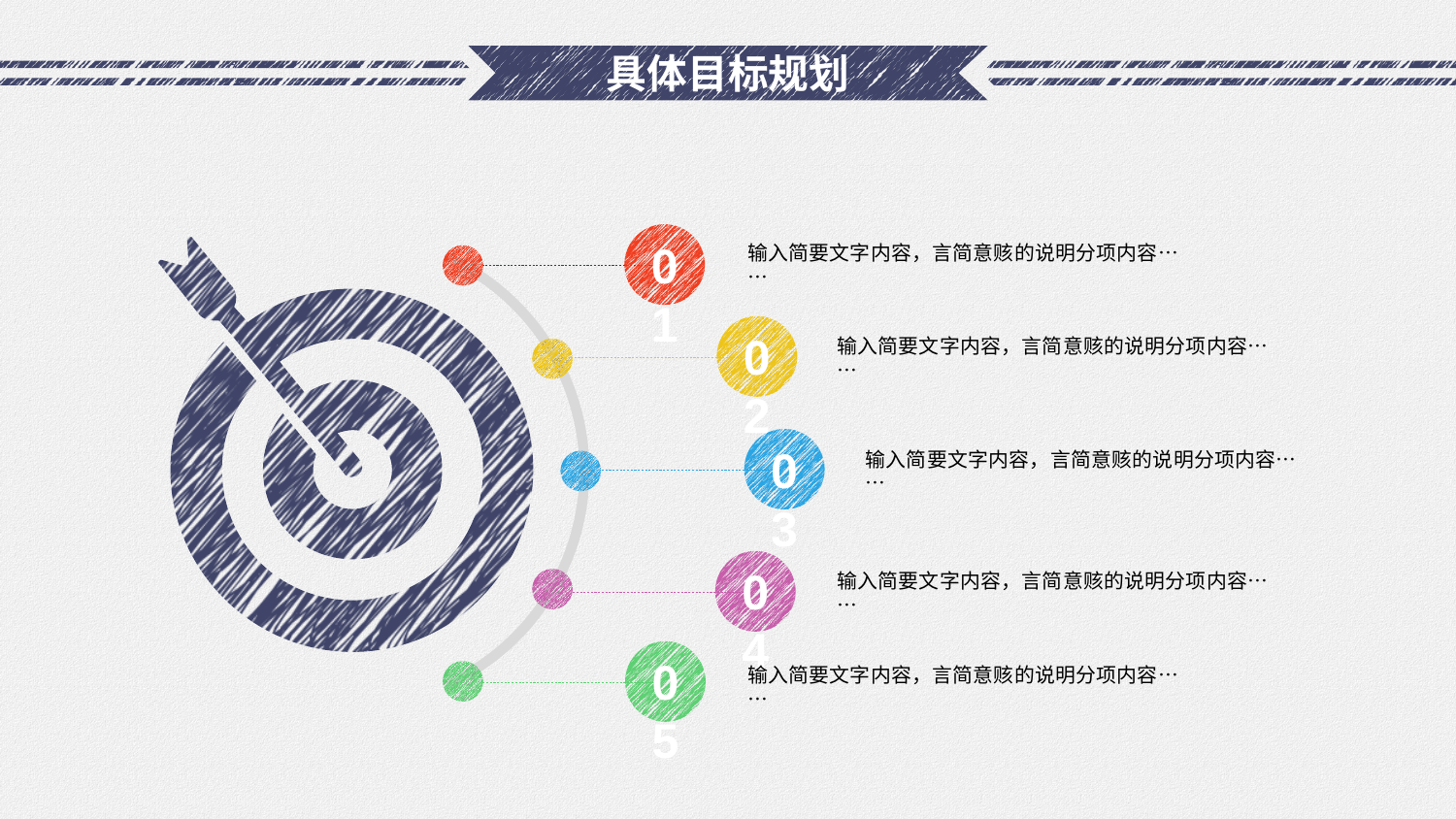

# 具体目标规划

01

输入简要文字内容，言简意赅的说明分项内容……

02
输入简要文字内容，言简意赅的说明分项内容……

03
输入简要文字内容，言简意赅的说明分项内容……

04
输入简要文字内容，言简意赅的说明分项内容……

05

输入简要文字内容，言简意赅的说明分项内容……